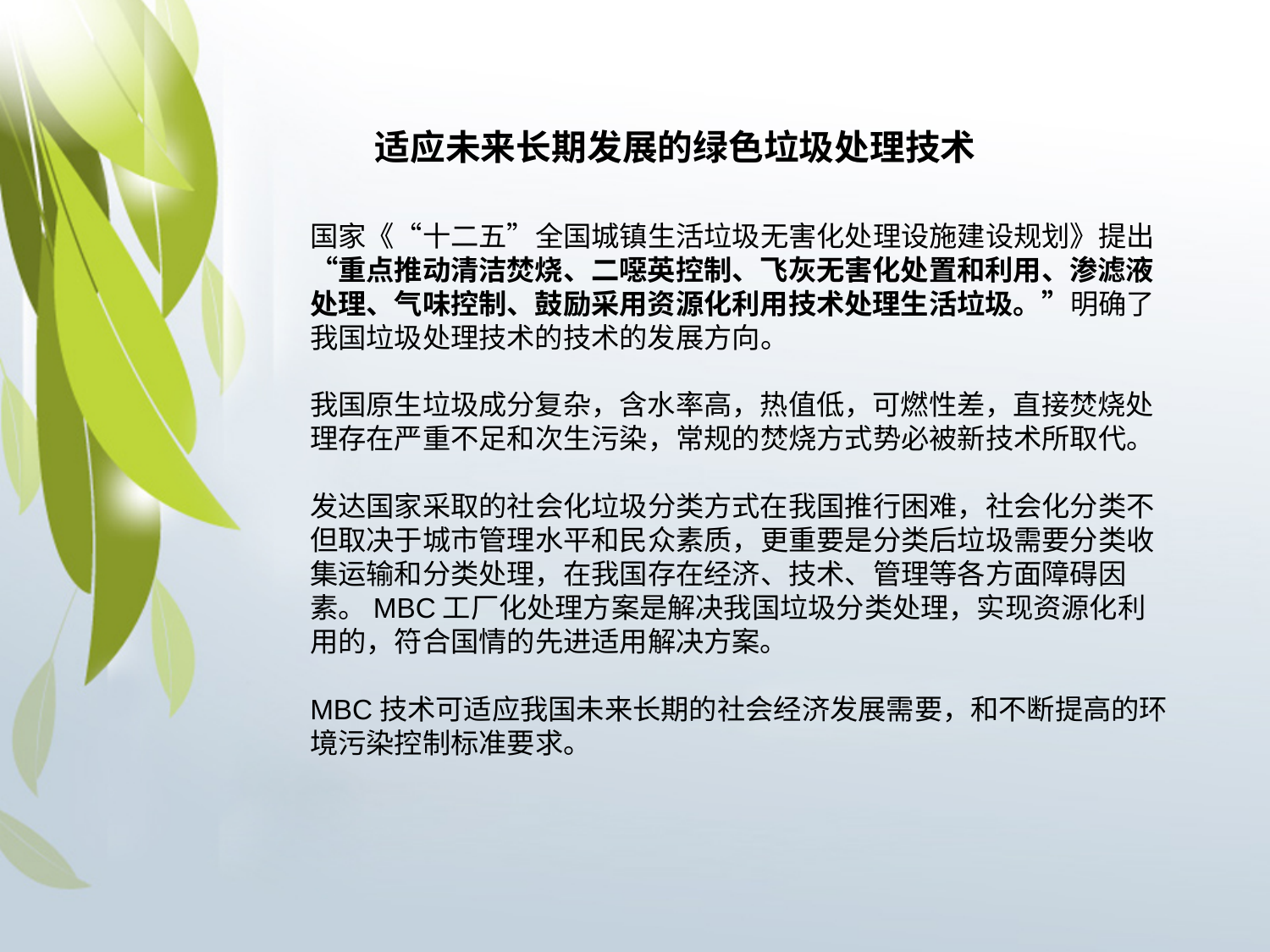

适应未来长期发展的绿色垃圾处理技术

国家《“十二五”全国城镇生活垃圾无害化处理设施建设规划》提出“重点推动清洁焚烧、二噁英控制、飞灰无害化处置和利用、渗滤液处理、气味控制、鼓励采用资源化利用技术处理生活垃圾。”明确了我国垃圾处理技术的技术的发展方向。

我国原生垃圾成分复杂，含水率高，热值低，可燃性差，直接焚烧处理存在严重不足和次生污染，常规的焚烧方式势必被新技术所取代。

发达国家采取的社会化垃圾分类方式在我国推行困难，社会化分类不但取决于城市管理水平和民众素质，更重要是分类后垃圾需要分类收集运输和分类处理，在我国存在经济、技术、管理等各方面障碍因素。MBC工厂化处理方案是解决我国垃圾分类处理，实现资源化利用的，符合国情的先进适用解决方案。

MBC技术可适应我国未来长期的社会经济发展需要，和不断提高的环境污染控制标准要求。